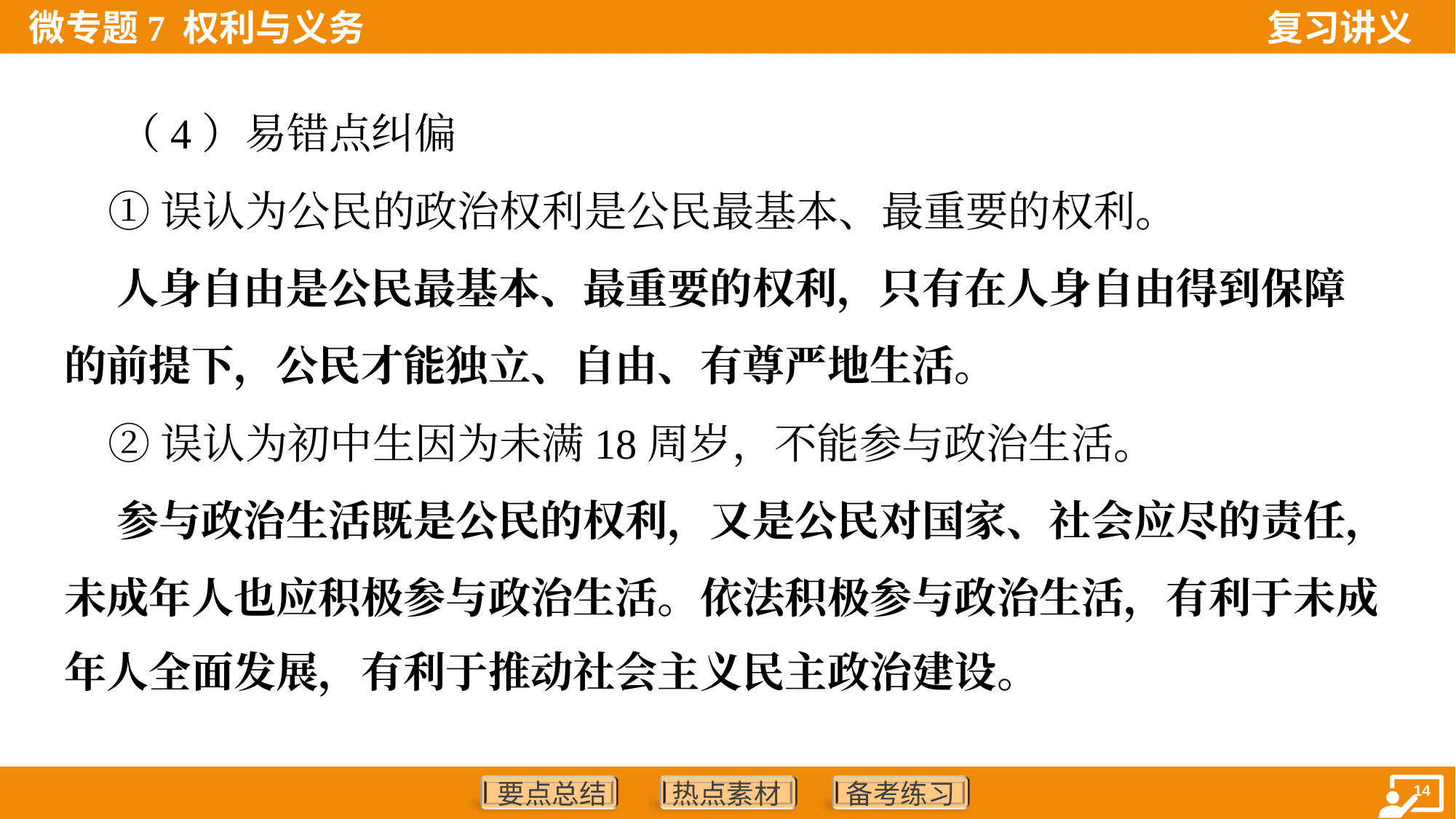

（4）易错点纠偏
    ①误认为公民的政治权利是公民最基本、最重要的权利。
    人身自由是公民最基本、最重要的权利，只有在人身自由得到保障
的前提下，公民才能独立、自由、有尊严地生活。
    ②误认为初中生因为未满18周岁，不能参与政治生活。
    参与政治生活既是公民的权利，又是公民对国家、社会应尽的责任，
未成年人也应积极参与政治生活。依法积极参与政治生活，有利于未成
年人全面发展，有利于推动社会主义民主政治建设。